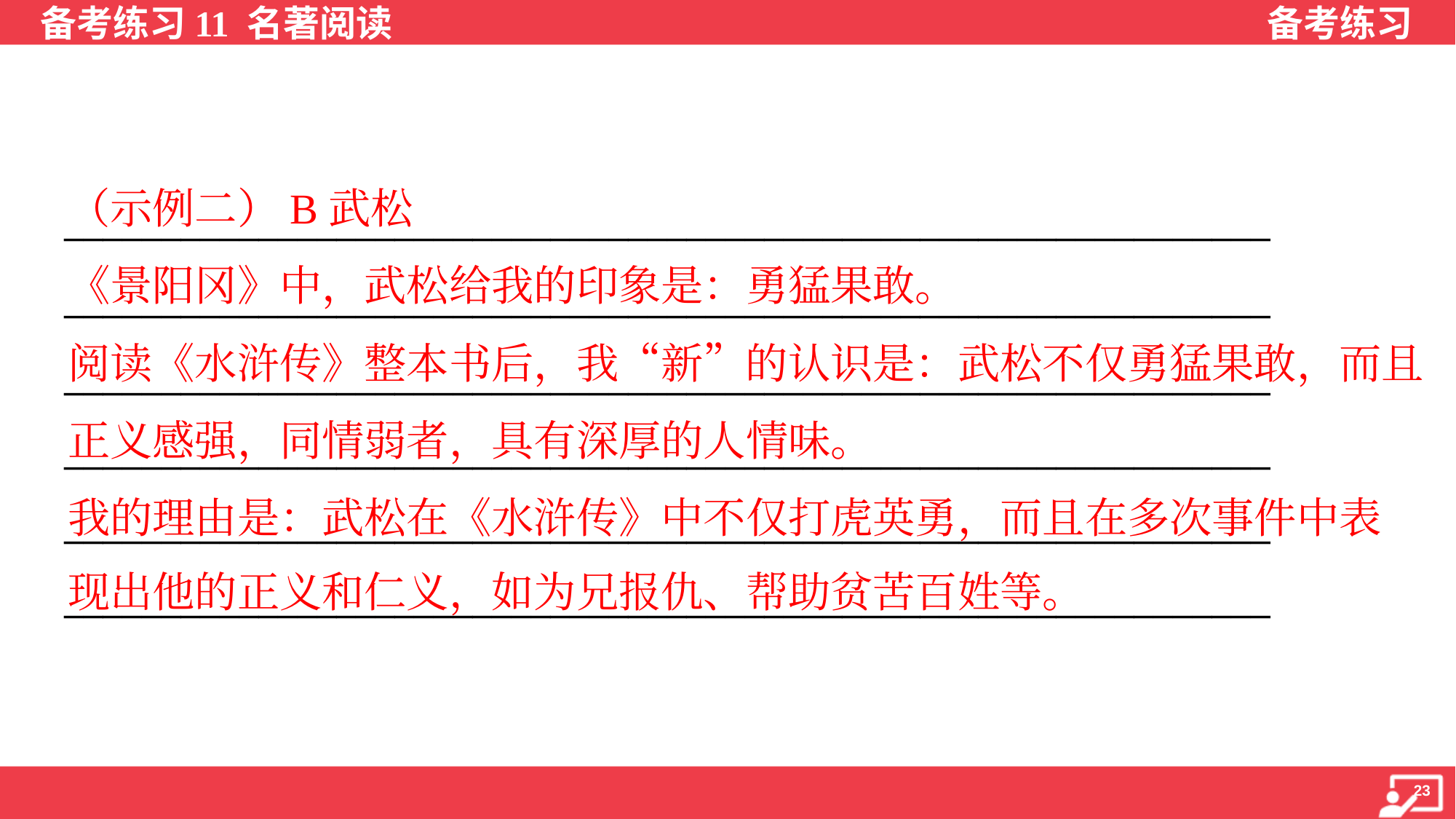

（示例二）B武松
《景阳冈》中，武松给我的印象是：勇猛果敢。
阅读《水浒传》整本书后，我“新”的认识是：武松不仅勇猛果敢，而且
正义感强，同情弱者，具有深厚的人情味。
我的理由是：武松在《水浒传》中不仅打虎英勇，而且在多次事件中表
现出他的正义和仁义，如为兄报仇、帮助贫苦百姓等。
______________________________________________________________
______________________________________________________________
______________________________________________________________
______________________________________________________________
______________________________________________________________
______________________________________________________________